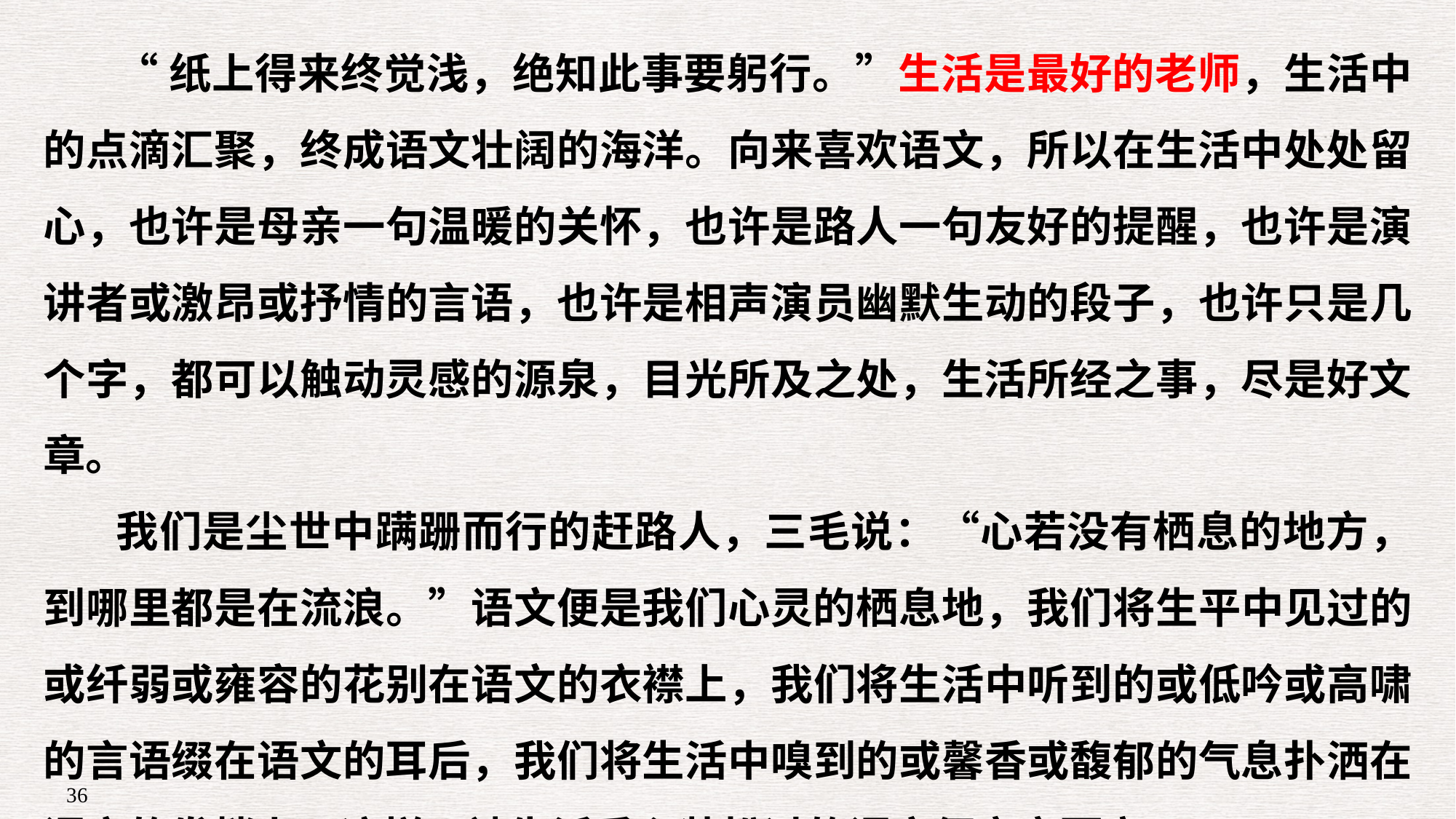

“纸上得来终觉浅，绝知此事要躬行。”生活是最好的老师，生活中的点滴汇聚，终成语文壮阔的海洋。向来喜欢语文，所以在生活中处处留心，也许是母亲一句温暖的关怀，也许是路人一句友好的提醒，也许是演讲者或激昂或抒情的言语，也许是相声演员幽默生动的段子，也许只是几个字，都可以触动灵感的源泉，目光所及之处，生活所经之事，尽是好文章。
我们是尘世中蹒跚而行的赶路人，三毛说：“心若没有栖息的地方，到哪里都是在流浪。”语文便是我们心灵的栖息地，我们将生平中见过的或纤弱或雍容的花别在语文的衣襟上，我们将生活中听到的或低吟或高啸的言语缀在语文的耳后，我们将生活中嗅到的或馨香或馥郁的气息扑洒在语文的发梢上，这样，被生活悉心装扮过的语文便亭亭而立。